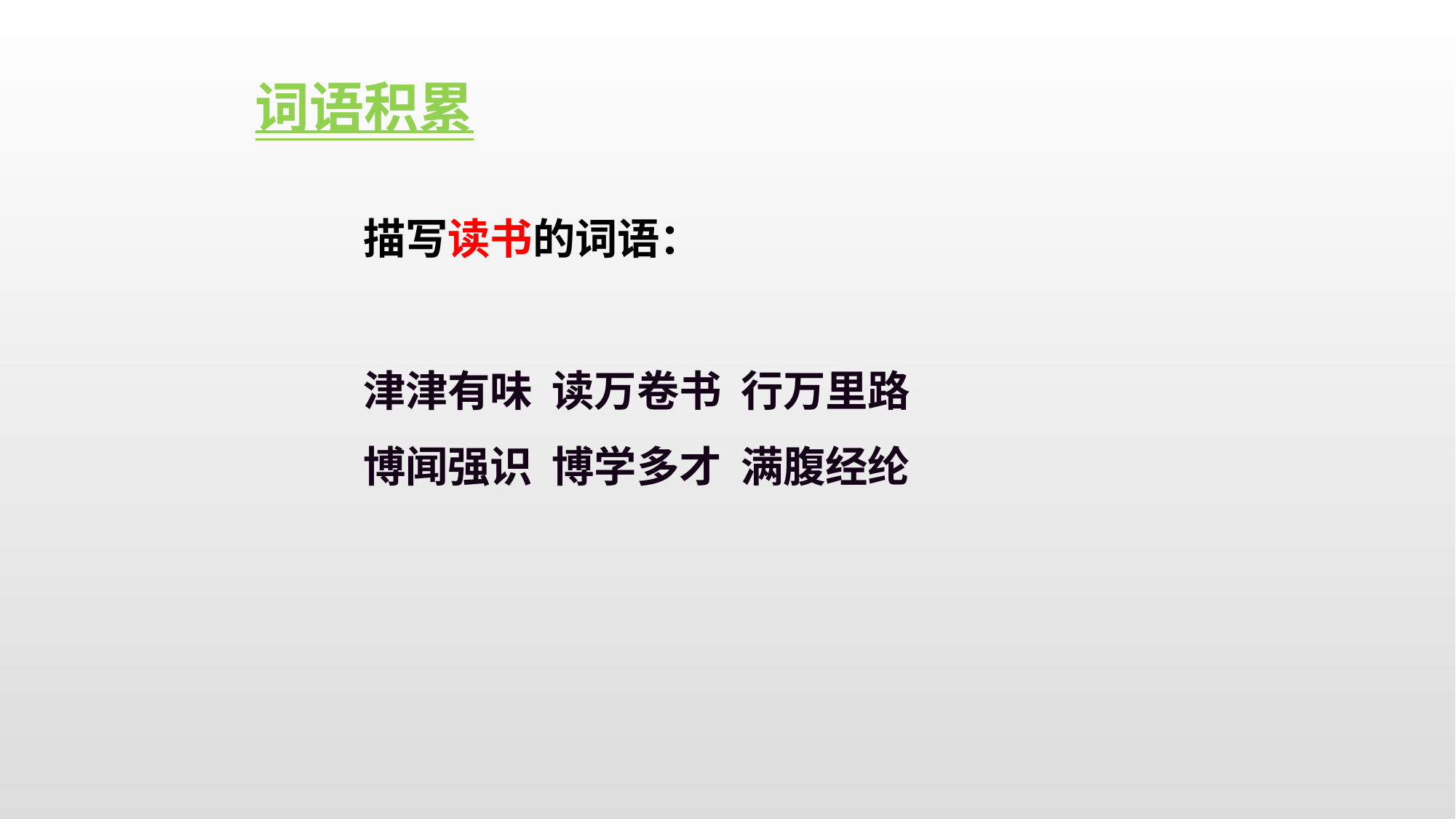

词语积累
描写读书的词语：

津津有味  读万卷书  行万里路
博闻强识  博学多才  满腹经纶